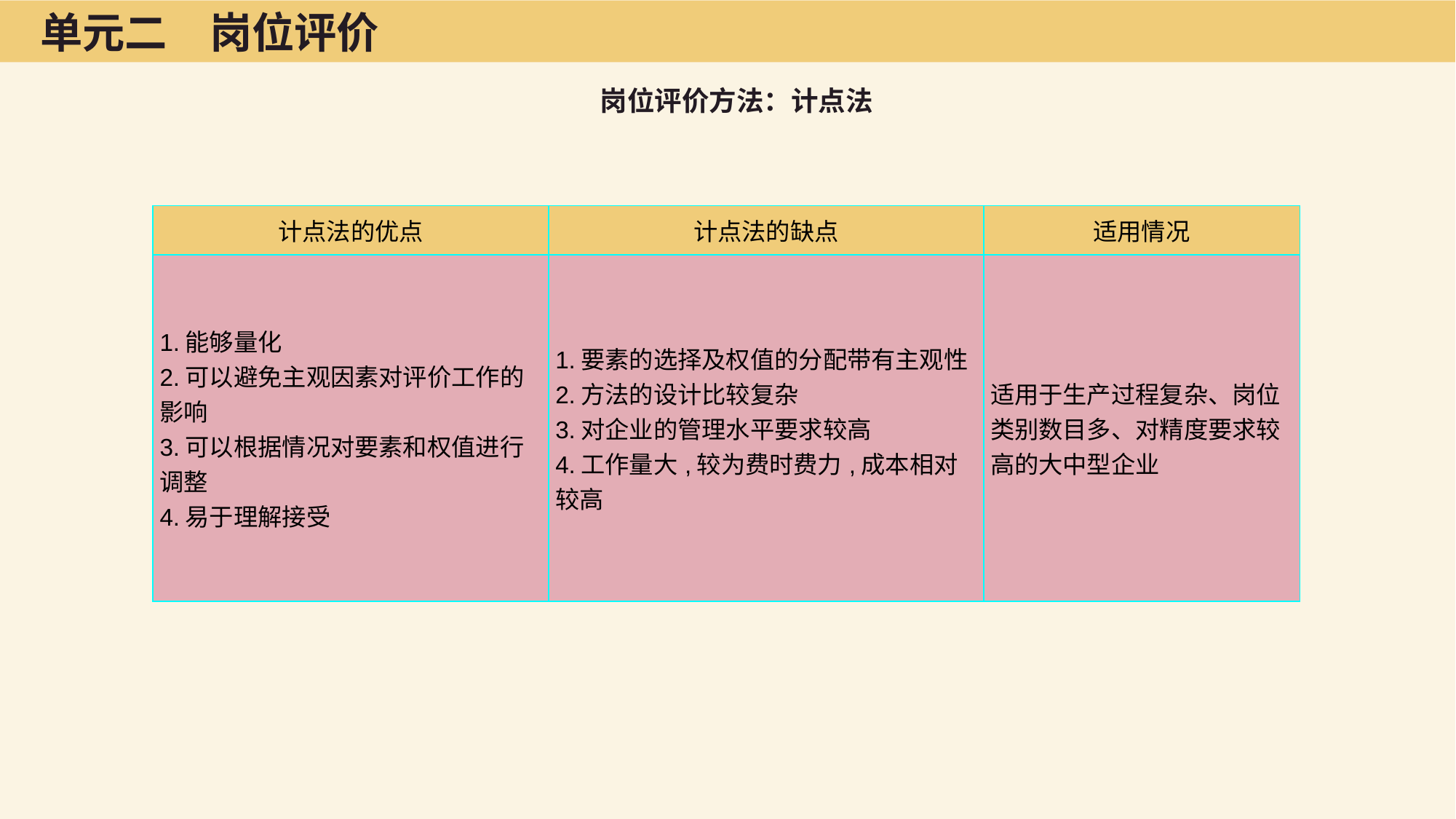

单元二　岗位评价
岗位评价方法：计点法
| 计点法的优点 | 计点法的缺点 | 适用情况 |
| --- | --- | --- |
| 1.能够量化 2.可以避免主观因素对评价工作的影响 3.可以根据情况对要素和权值进行调整 4.易于理解接受 | 1.要素的选择及权值的分配带有主观性2.方法的设计比较复杂 3.对企业的管理水平要求较高 4.工作量大,较为费时费力,成本相对较高 | 适用于生产过程复杂、岗位类别数目多、对精度要求较高的大中型企业 |